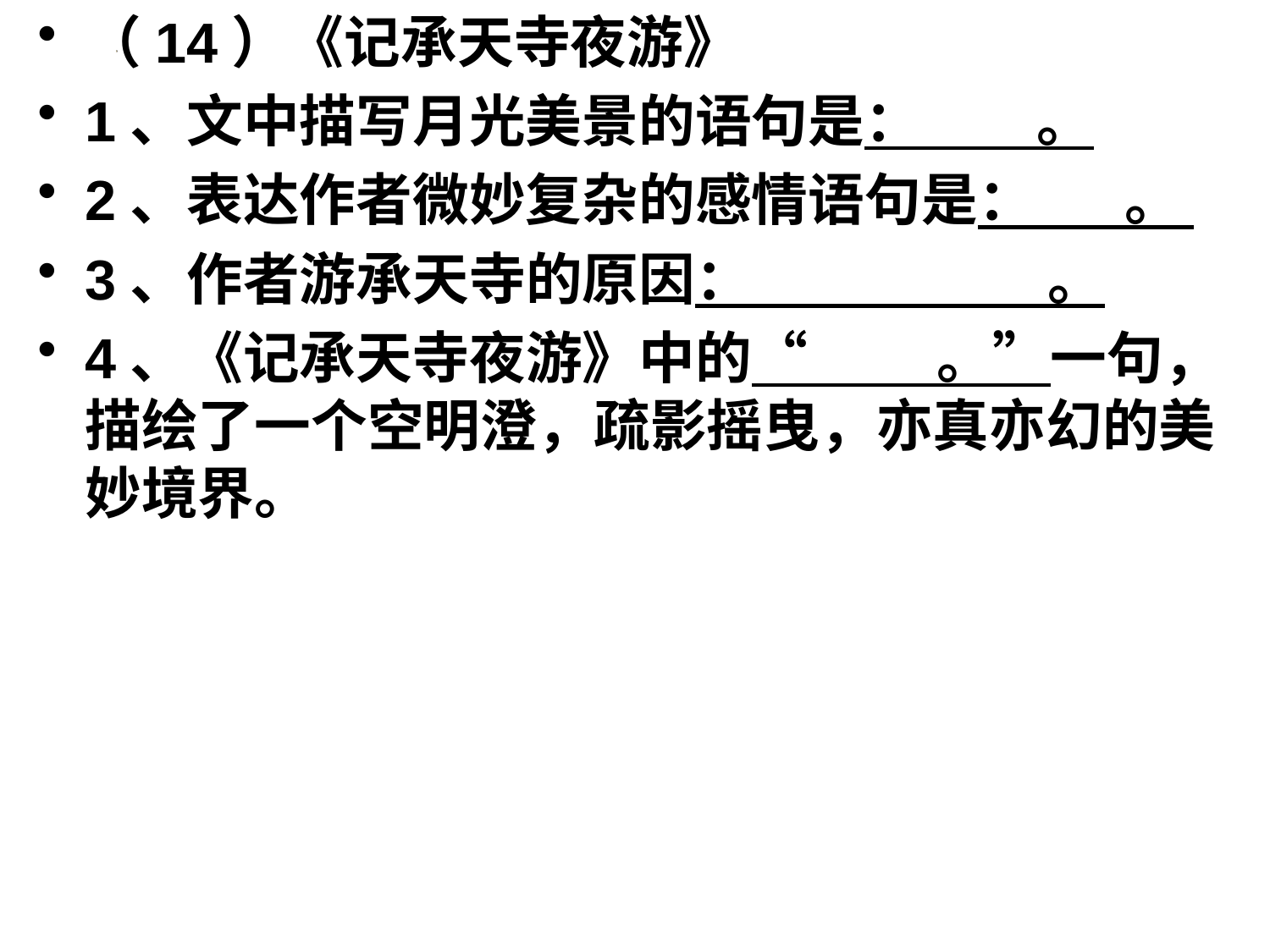

（14）《记承天寺夜游》
1、文中描写月光美景的语句是：         。
2、表达作者微妙复杂的感情语句是：       。
3、作者游承天寺的原因：                       。
4、《记承天寺夜游》中的“          。”一句，描绘了一个空明澄，疏影摇曳，亦真亦幻的美妙境界。
#